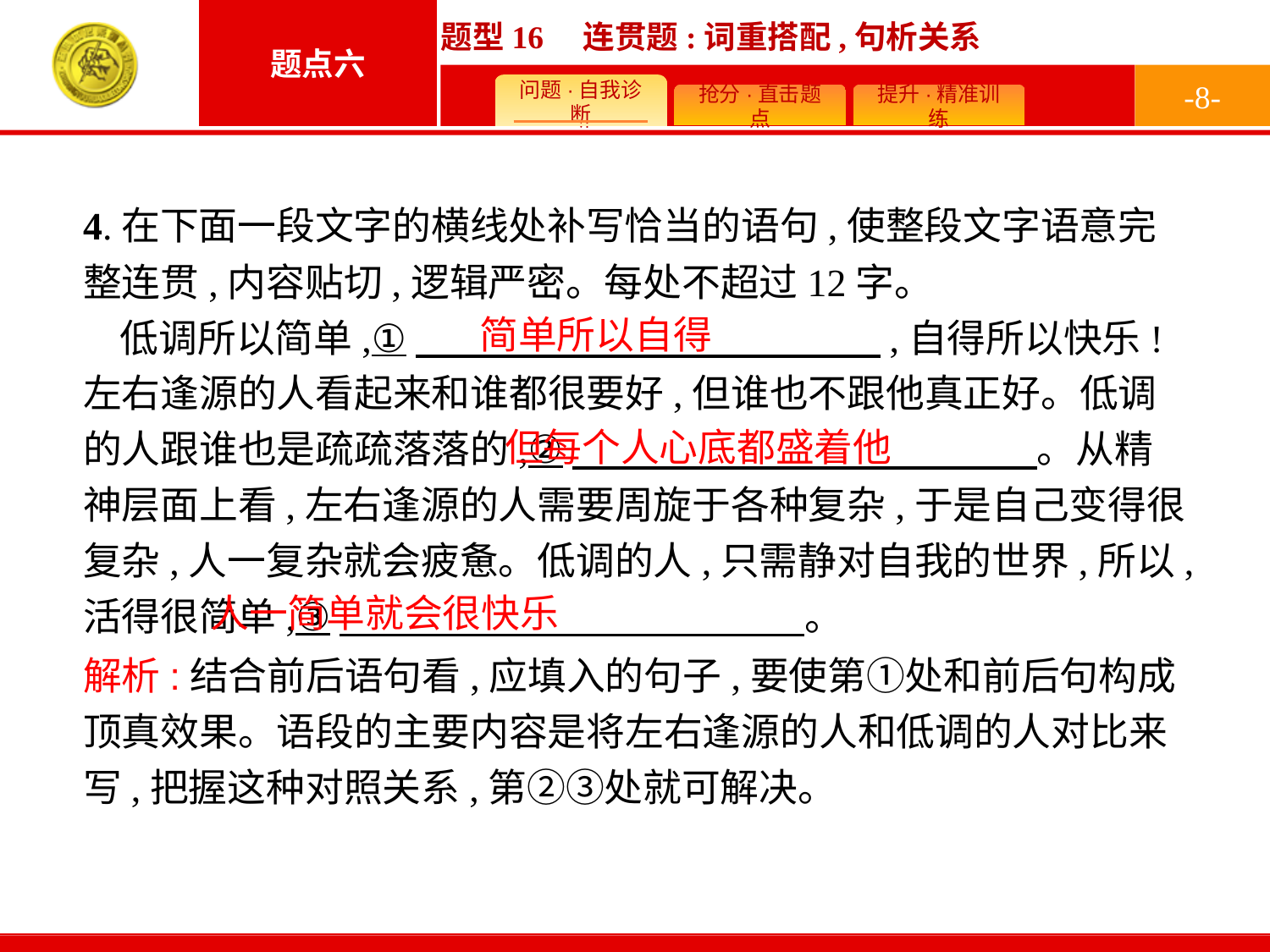

-8-
4.在下面一段文字的横线处补写恰当的语句,使整段文字语意完整连贯,内容贴切,逻辑严密。每处不超过12字。
低调所以简单,①　　　　　　　　　　　　,自得所以快乐!左右逢源的人看起来和谁都很要好,但谁也不跟他真正好。低调的人跟谁也是疏疏落落的,②　　　　　　　　　　　　。从精神层面上看,左右逢源的人需要周旋于各种复杂,于是自己变得很复杂,人一复杂就会疲惫。低调的人,只需静对自我的世界,所以,活得很简单,③　　　　　　　　　　　　。
简单所以自得
但每个人心底都盛着他
人一简单就会很快乐
解析:结合前后语句看,应填入的句子,要使第①处和前后句构成顶真效果。语段的主要内容是将左右逢源的人和低调的人对比来写,把握这种对照关系,第②③处就可解决。